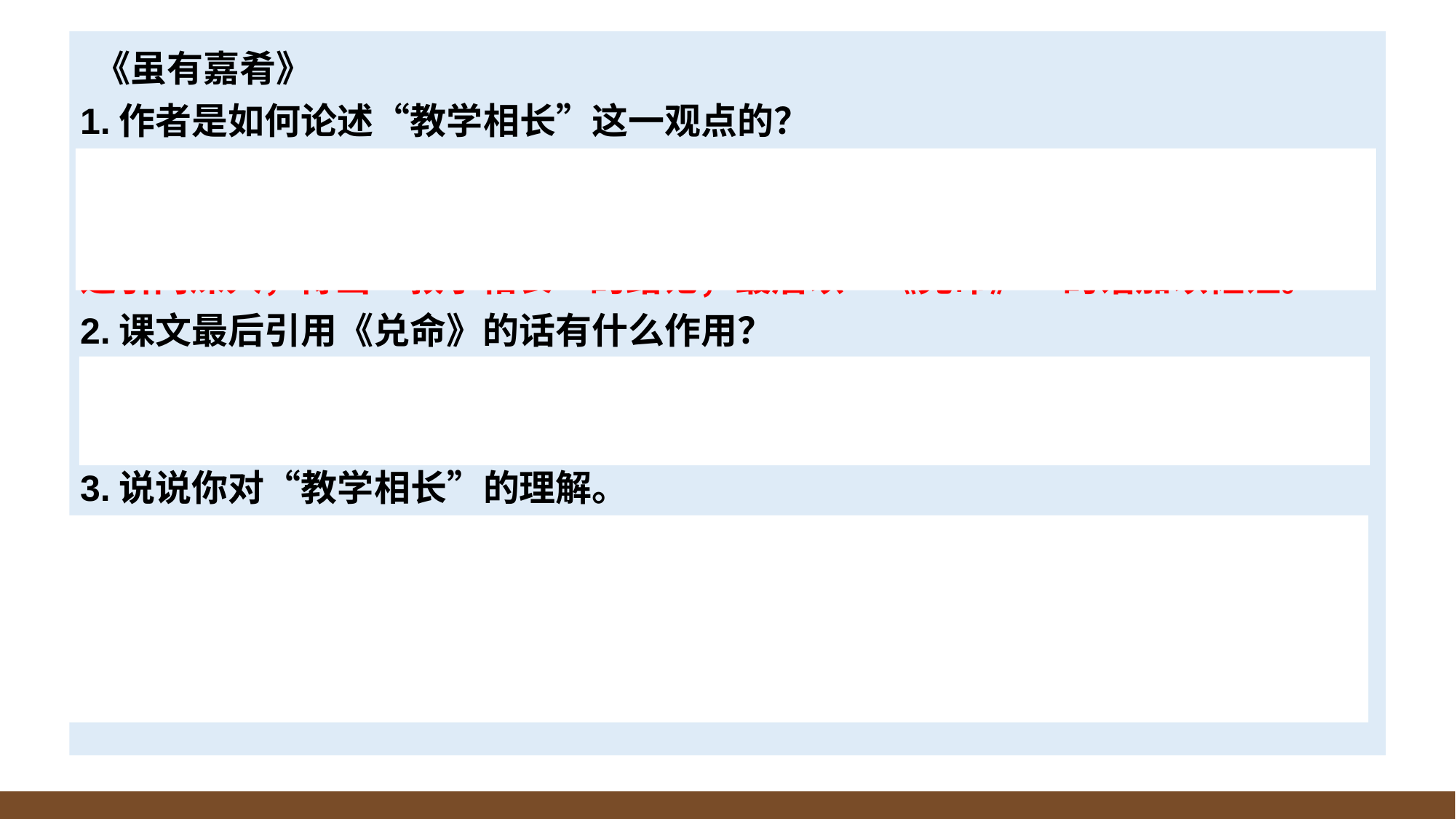

《虽有嘉肴》
1.作者是如何论述“教学相长”这一观点的？
明确：先用“嘉肴”“至道”作类比切入话题，指出亲身学习的重要性；再以“教”与“学”所产生“知不足”和“知困”两种情境，解释二者的关系，将论述引向深入，得出“教学相长”的结论；最后以“《兑命》”的话加以佐证。
2.课文最后引用《兑命》的话有什么作用？
明确：通过引用《兑命》中的话来讲道理，证明论点，“教学相长”阐述教与学的关系，进一步强调了教的重要性，具有很强的说服力。
3.说说你对“教学相长”的理解。
见解一：“教学相长”是一个人学习成长的过程：一方面“学然后知不足”，而后“自反”；另一方面“教然后知困”，而后“自强”。学与教相互促进。
见解二：“教学相长”是对师生关系的一种描述。教师在教学中受到教益，加深对问题的认识；学生在学习过程中提出问题，对教师的教学有所启发。